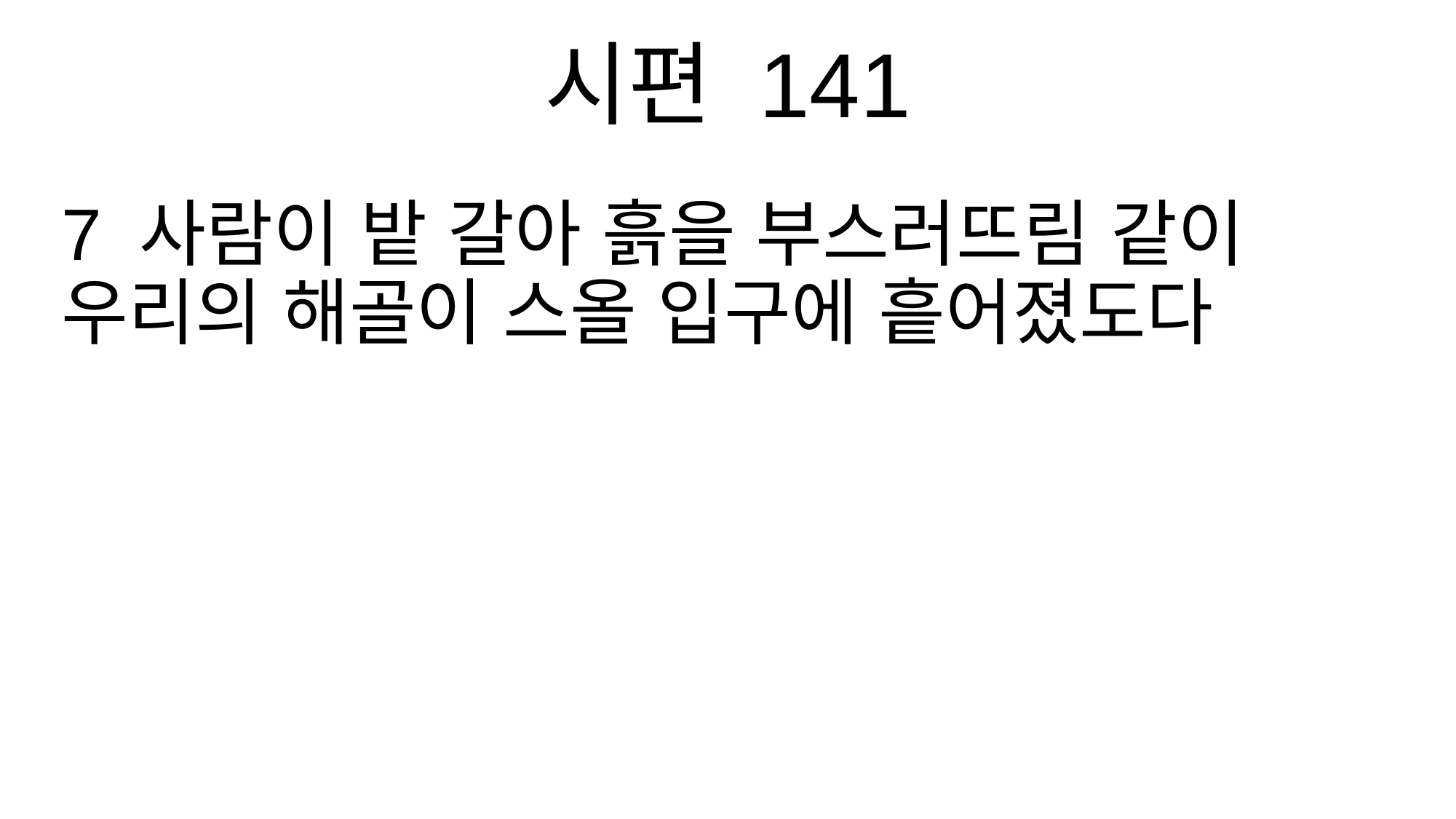

시편 141
7 사람이 밭 갈아 흙을 부스러뜨림 같이 우리의 해골이 스올 입구에 흩어졌도다